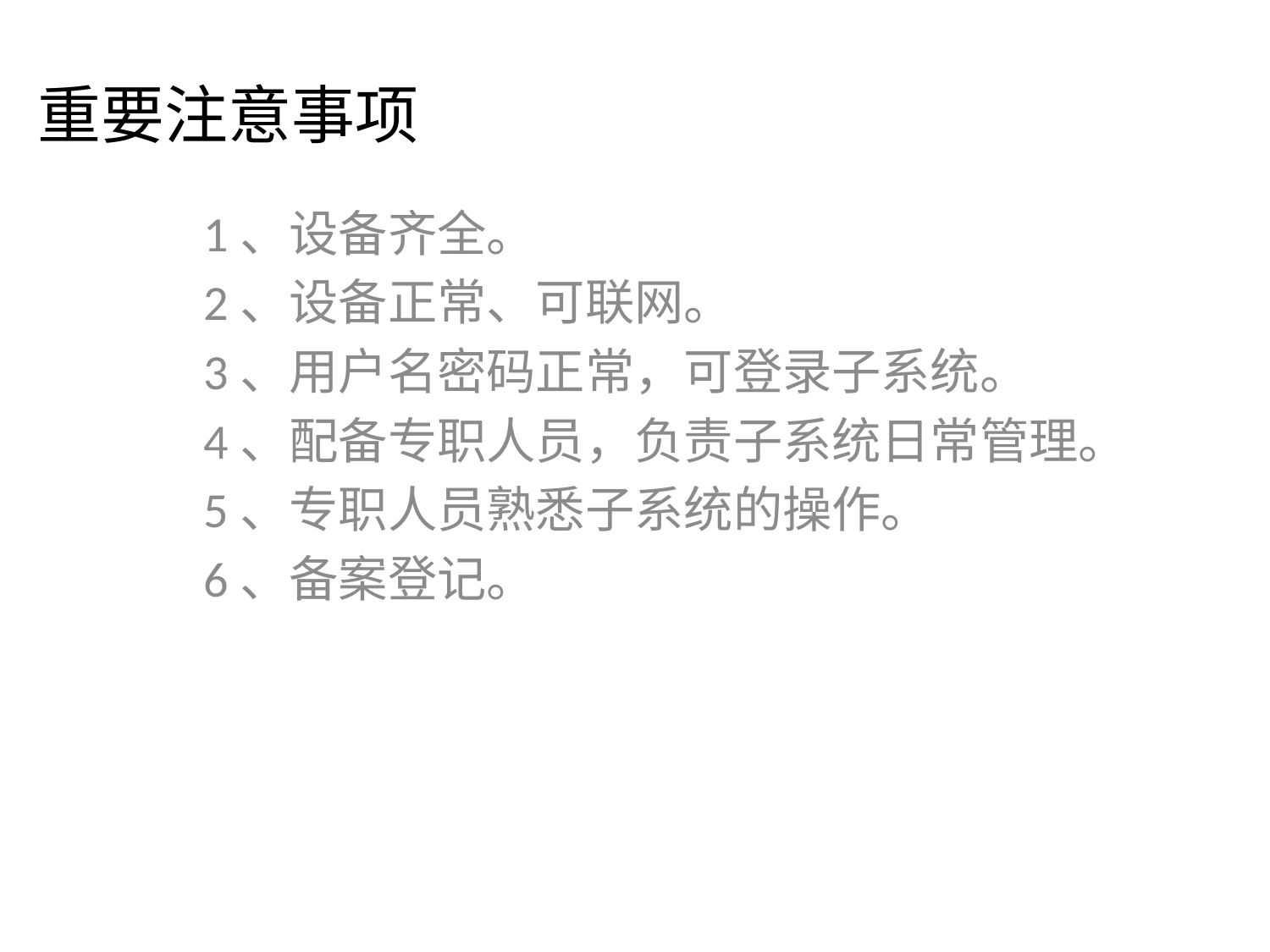

# 重要注意事项
1、设备齐全。
2、设备正常、可联网。
3、用户名密码正常，可登录子系统。
4、配备专职人员，负责子系统日常管理。
5、专职人员熟悉子系统的操作。
6、备案登记。